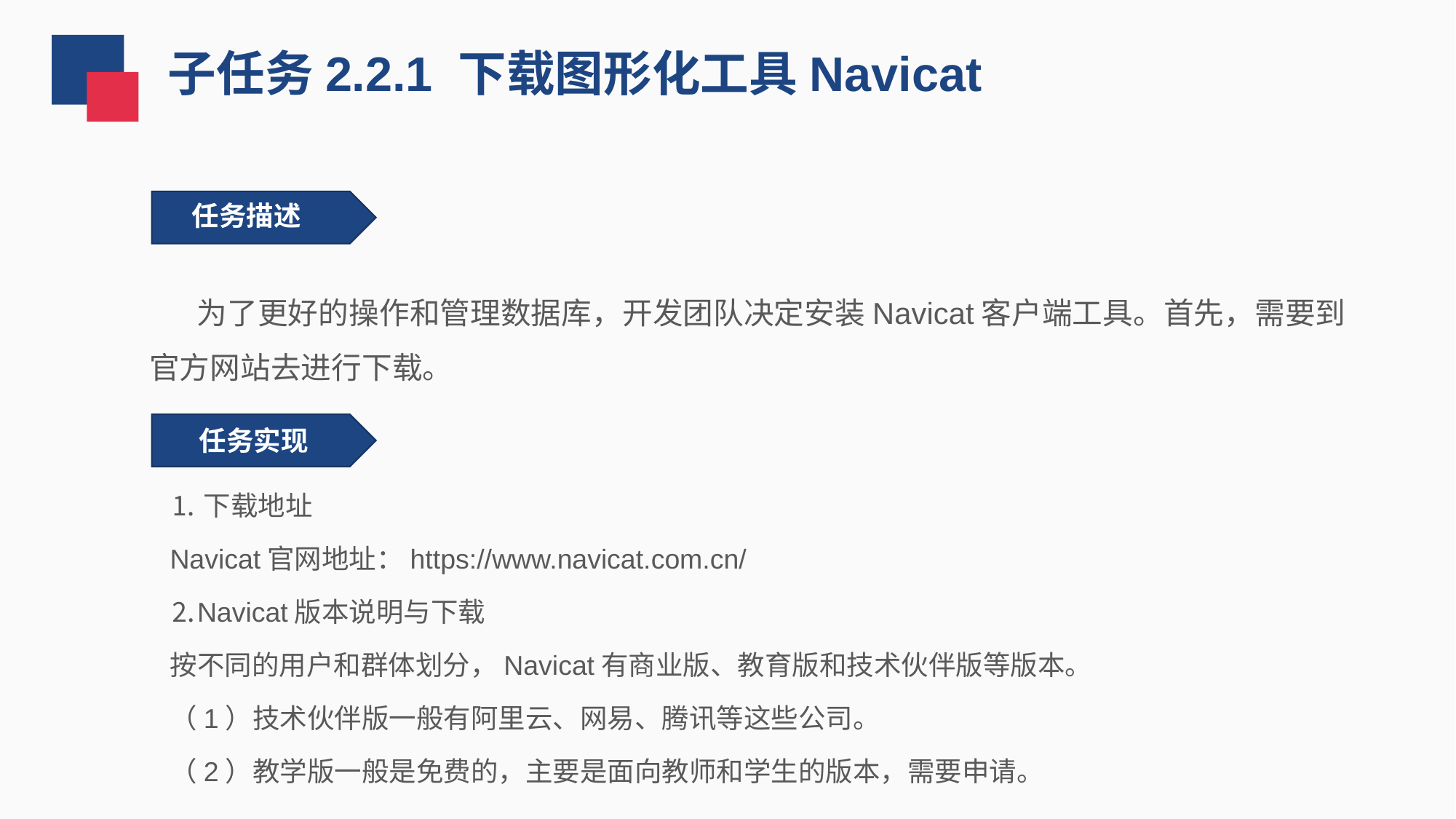

子任务2.2.1 下载图形化工具Navicat

任务实现
任务描述
      为了更好的操作和管理数据库，开发团队决定安装Navicat客户端工具。首先，需要到官方网站去进行下载。

任务实现
⒈下载地址
Navicat官网地址：https://www.navicat.com.cn/
⒉Navicat版本说明与下载
按不同的用户和群体划分，Navicat有商业版、教育版和技术伙伴版等版本。
（1）技术伙伴版一般有阿里云、网易、腾讯等这些公司。
（2）教学版一般是免费的，主要是面向教师和学生的版本，需要申请。